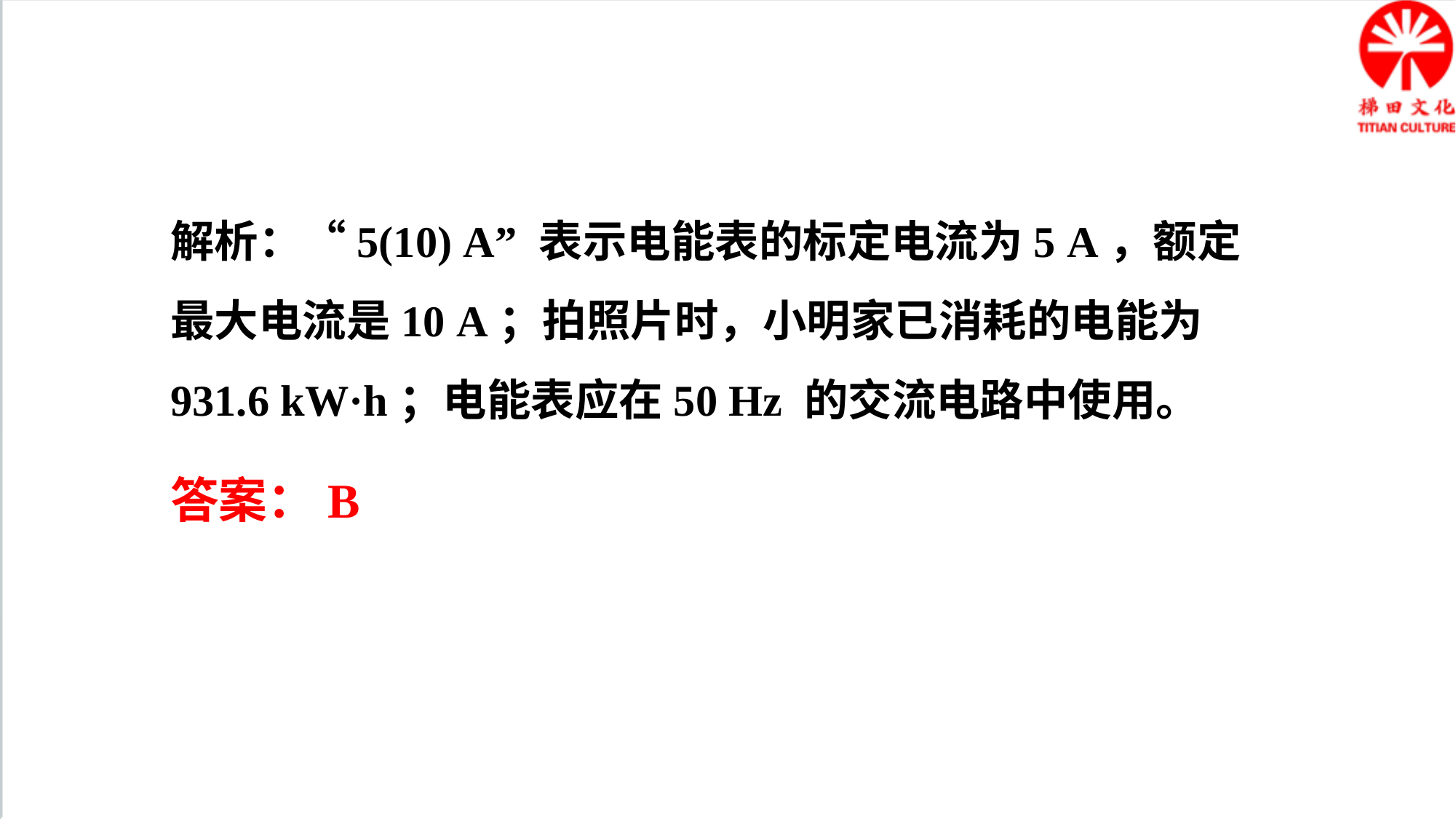

解析：“5(10) A” 表示电能表的标定电流为5 A，额定最大电流是10 A；拍照片时，小明家已消耗的电能为931.6 kW·h；电能表应在50 Hz 的交流电路中使用。
答案：B